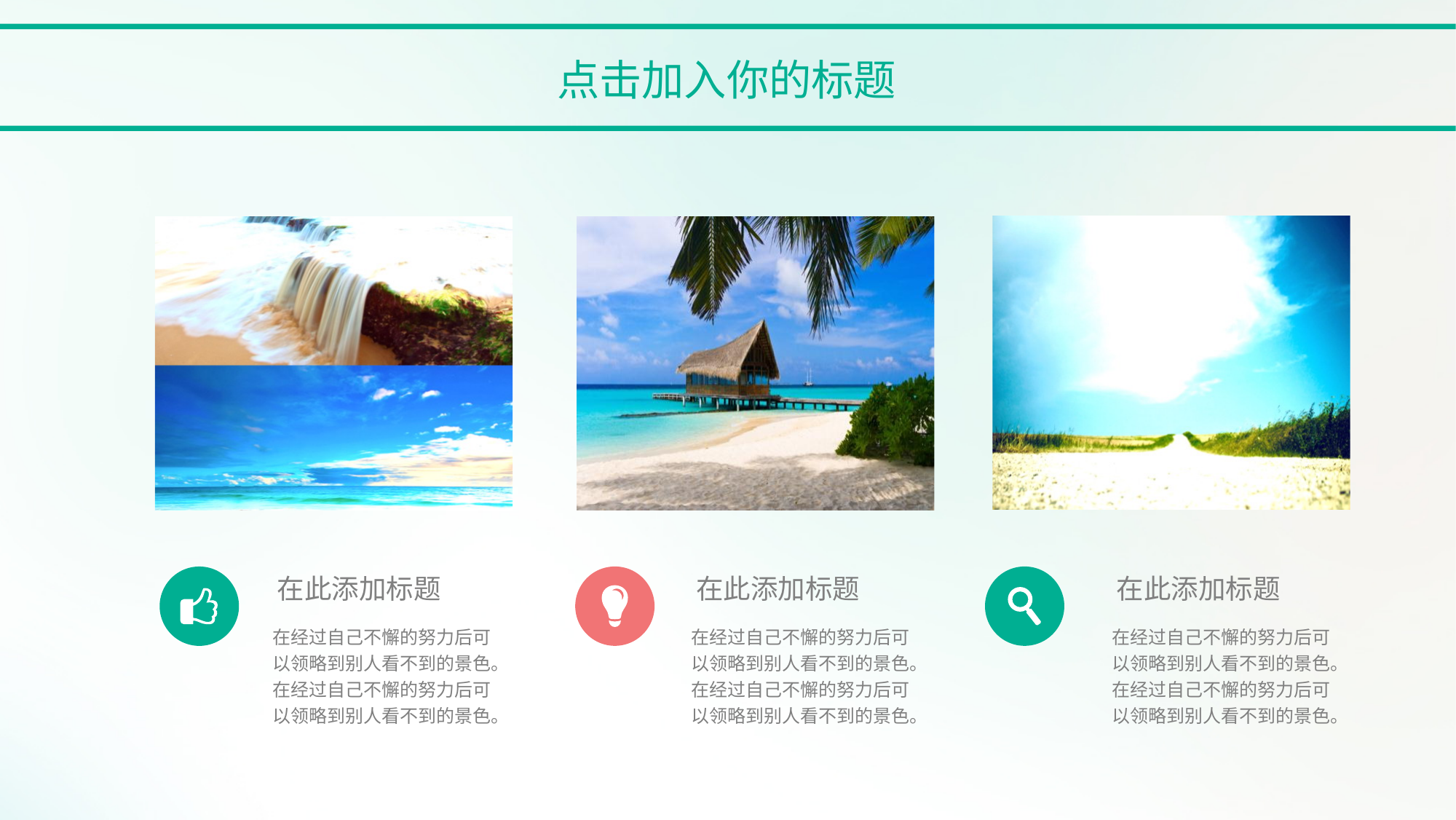

点击加入你的标题

在此添加标题

在此添加标题

在此添加标题

在经过自己不懈的努力后可以领略到别人看不到的景色。在经过自己不懈的努力后可以领略到别人看不到的景色。
在经过自己不懈的努力后可以领略到别人看不到的景色。在经过自己不懈的努力后可以领略到别人看不到的景色。
在经过自己不懈的努力后可以领略到别人看不到的景色。在经过自己不懈的努力后可以领略到别人看不到的景色。